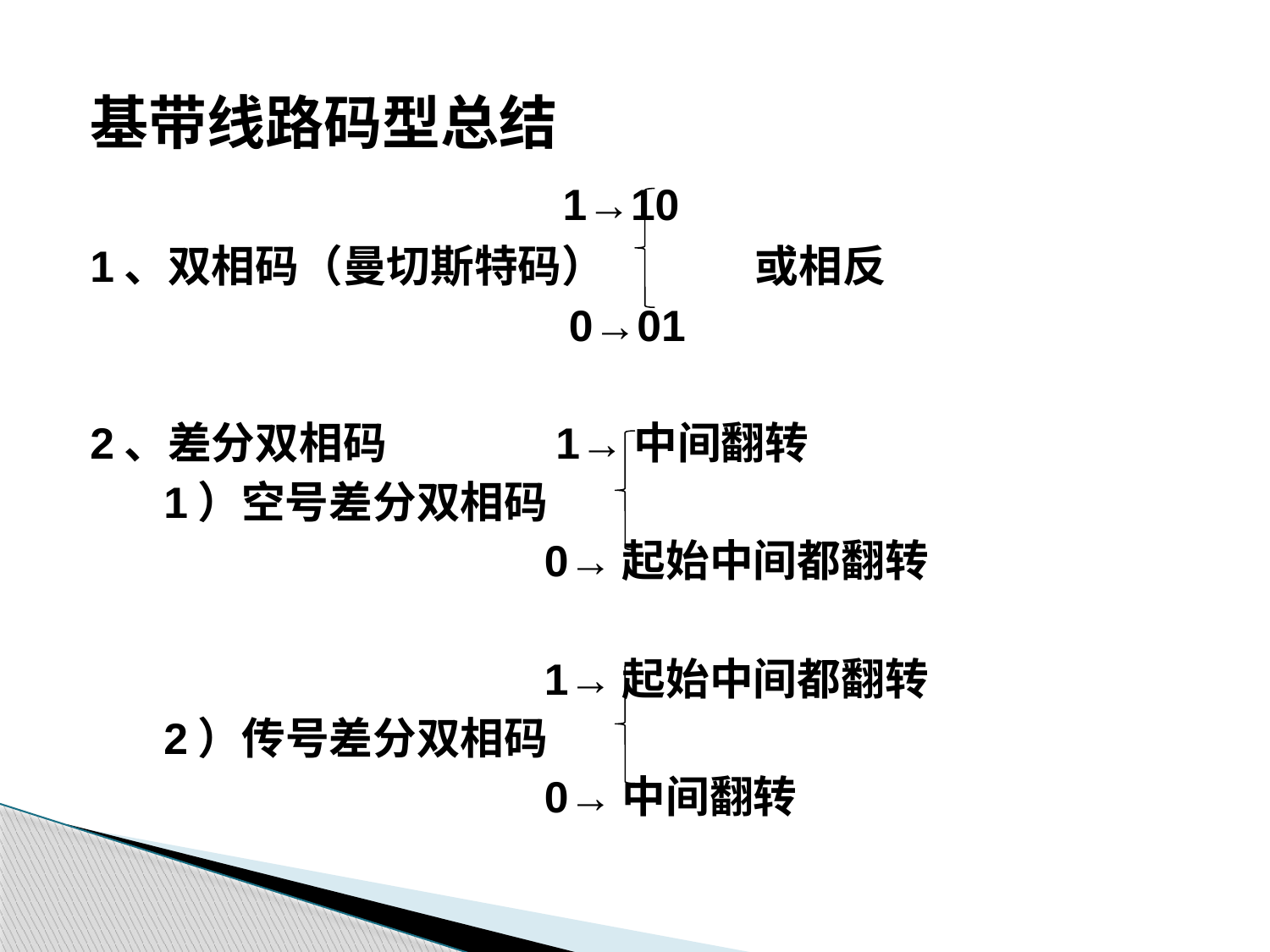

基带线路码型总结
                             1→10
1、双相码（曼切斯特码）               或相反
                                       0→01

2、差分双相码                1→中间翻转
      1）空号差分双相码
                                     0→起始中间都翻转

                                     1→起始中间都翻转
      2）传号差分双相码
                                     0→中间翻转